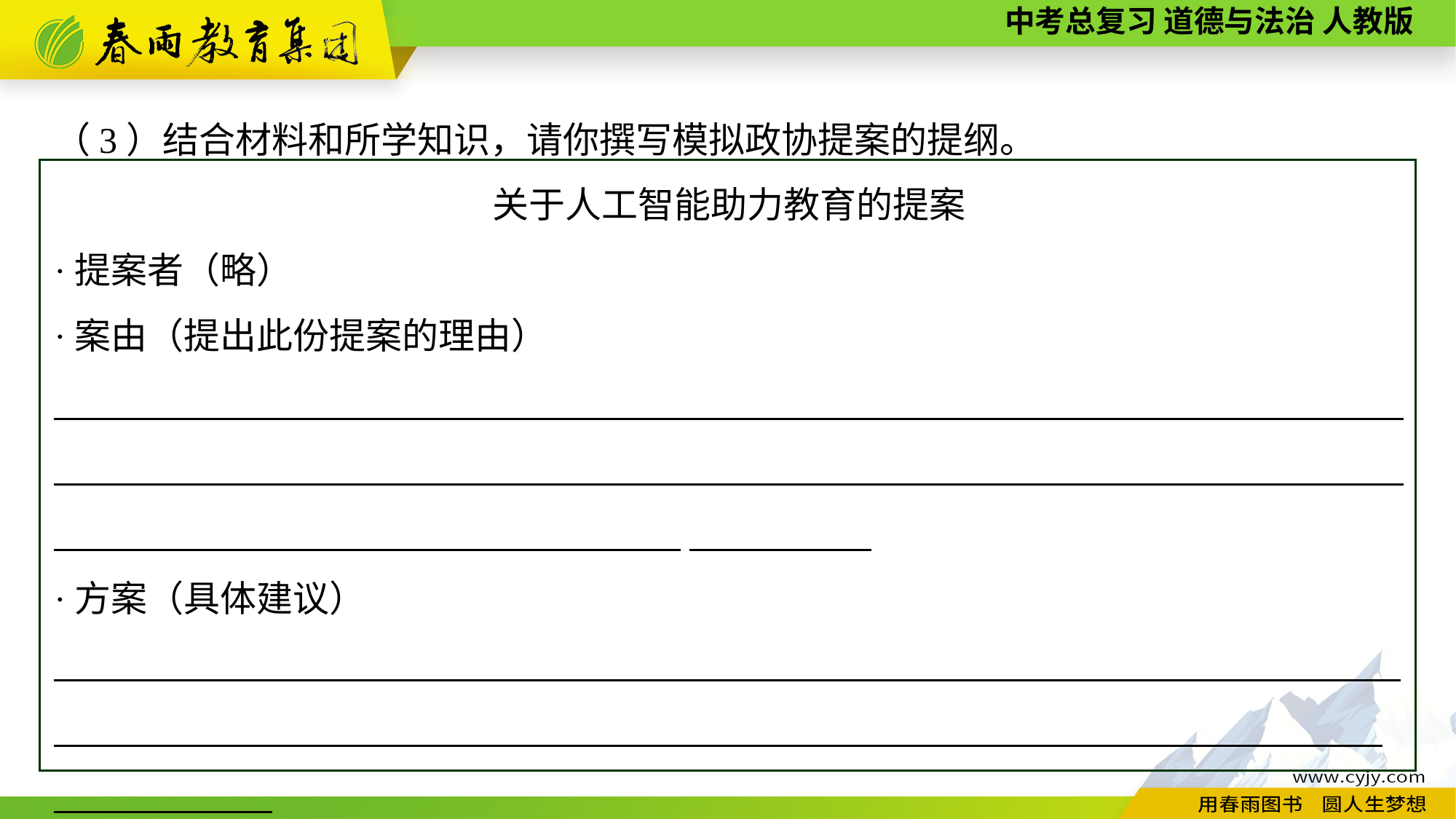

（3）结合材料和所学知识，请你撰写模拟政协提案的提纲。
关于人工智能助力教育的提案
·提案者（略）
·案由（提出此份提案的理由）
———————————————————————————————————————————————————————————————————————————————————————————————————————————————
·方案（具体建议）
___________________________________________________________________________________________________________________________________________________